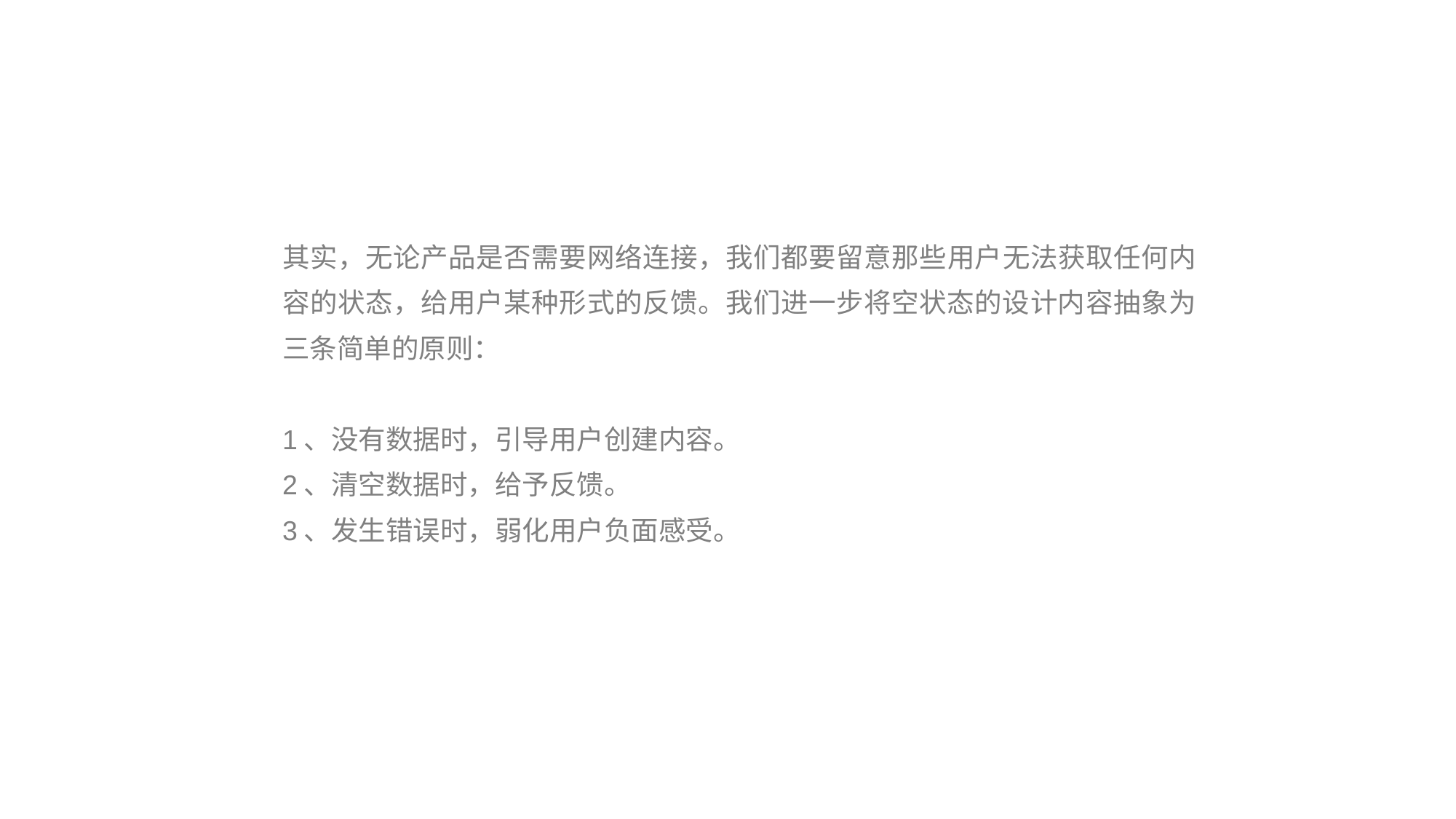

其实，无论产品是否需要网络连接，我们都要留意那些用户无法获取任何内容的状态，给用户某种形式的反馈。我们进一步将空状态的设计内容抽象为三条简单的原则：

1、没有数据时，引导用户创建内容。
2、清空数据时，给予反馈。
3、发生错误时，弱化用户负面感受。